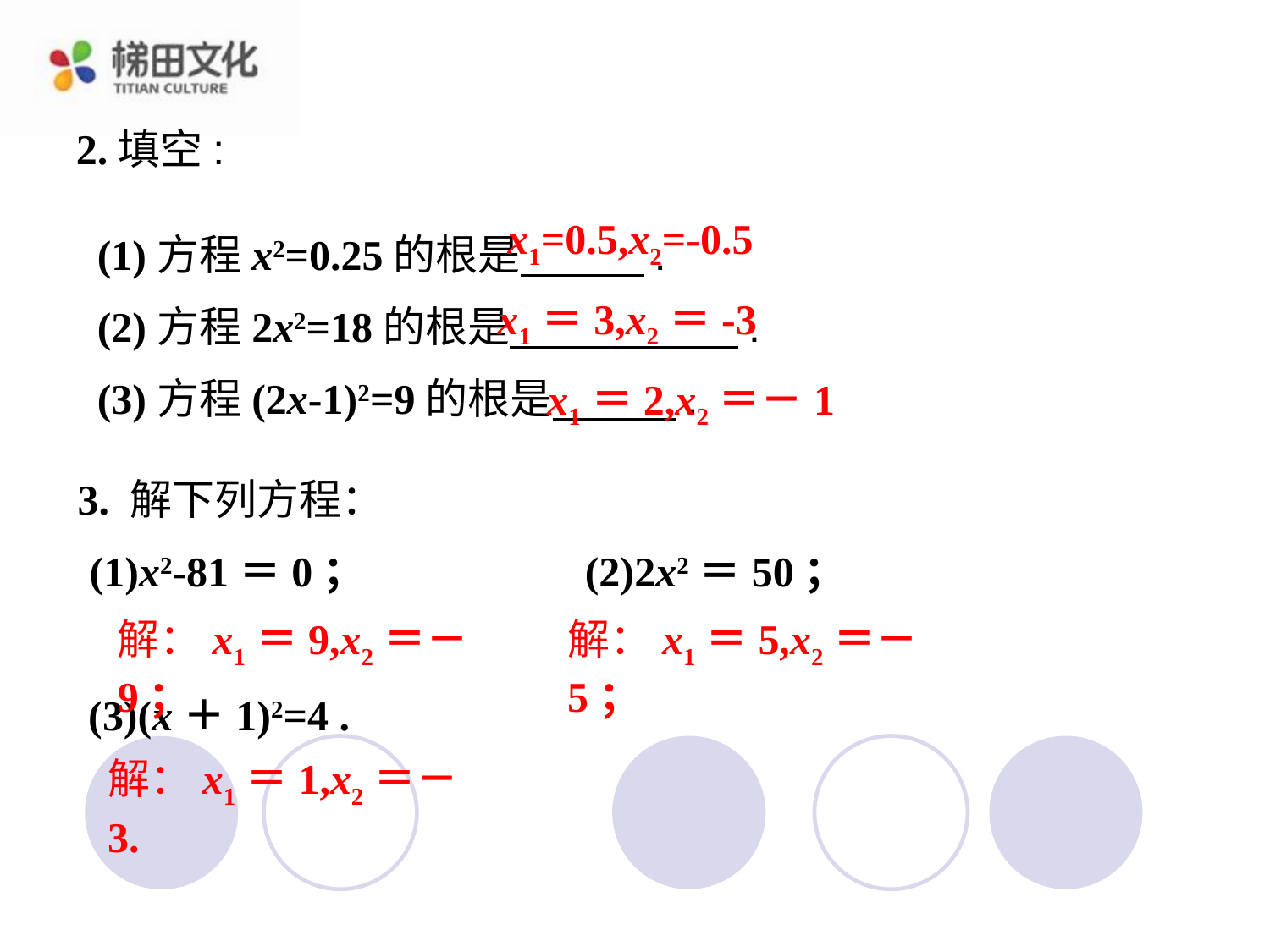

2.填空:
x1=0.5,x2=-0.5
(1)方程x2=0.25的根是             .
(2)方程2x2=18的根是                        .
(3)方程(2x-1)2=9的根是             .
x1＝3,x2＝-3
x1＝2,x2＝－1
3. 解下列方程：
 (1)x2-81＝0；                      (2)2x2＝50；

 (3)(x＋1)2=4 .
解：x1＝9,x2＝－9；
解：x1＝5,x2＝－5；
解：x1＝1,x2＝－3.